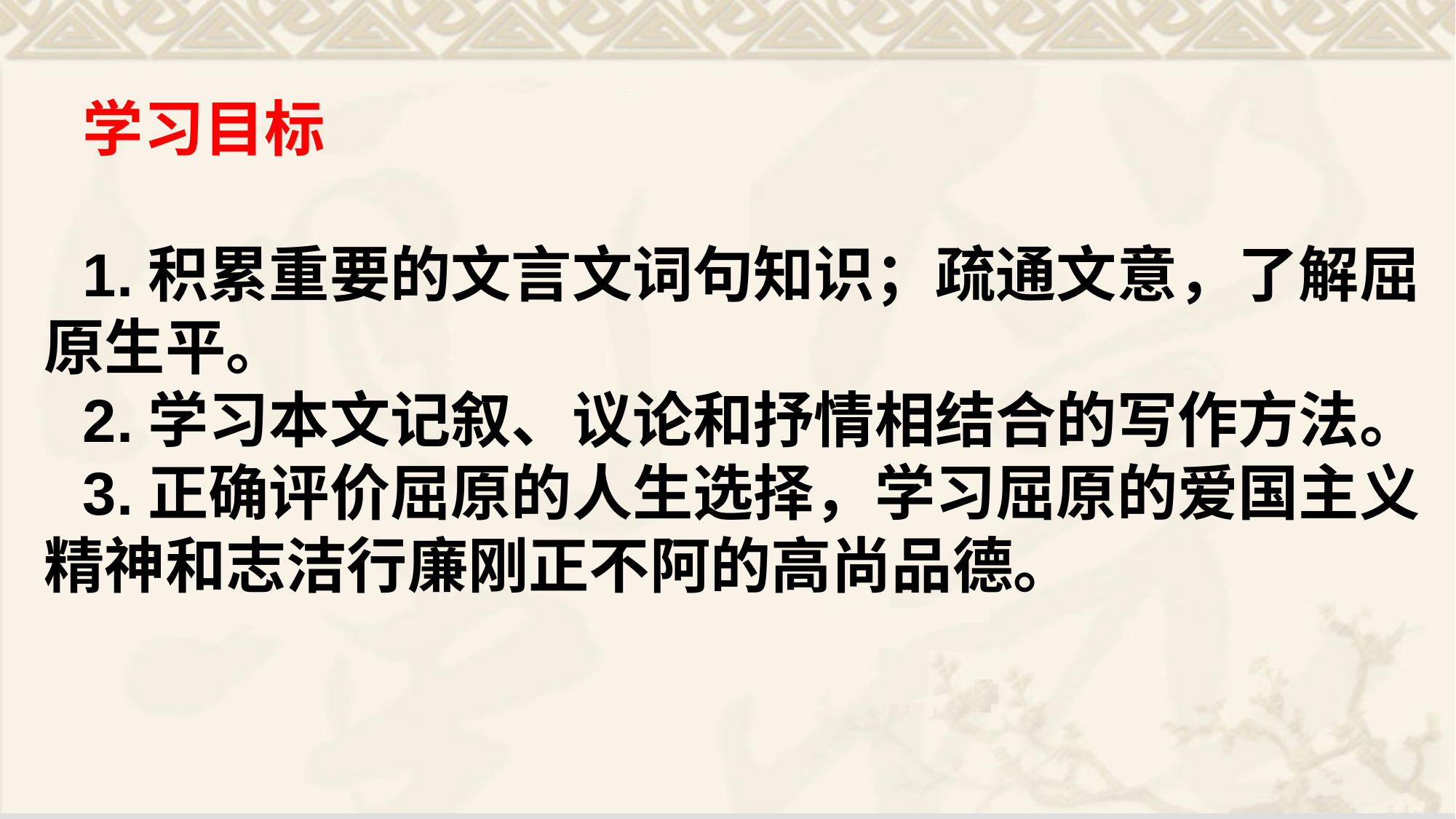

学习目标

1.积累重要的文言文词句知识；疏通文意，了解屈原生平。
2.学习本文记叙、议论和抒情相结合的写作方法。
3.正确评价屈原的人生选择，学习屈原的爱国主义精神和志洁行廉刚正不阿的高尚品德。